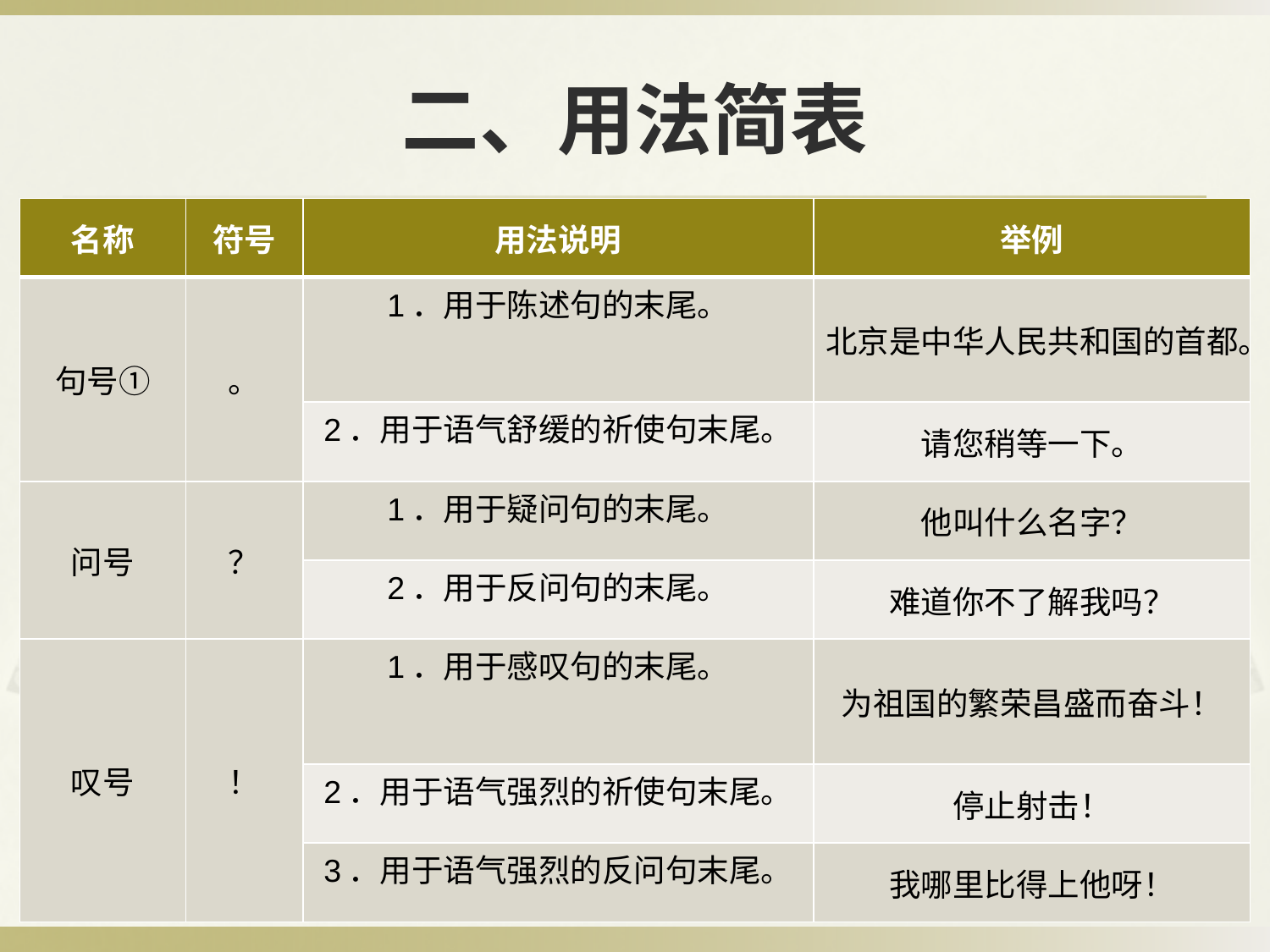

# 二、用法简表
| 名称 | 符号 | 用法说明 | 举例 |
| --- | --- | --- | --- |
| 句号① | 。 | 1．用于陈述句的末尾。 | 北京是中华人民共和国的首都。 |
|  |  | 2．用于语气舒缓的祈使句末尾。 | 请您稍等一下。 |
| 问号 | ？ | 1．用于疑问句的末尾。 | 他叫什么名字？ |
|  |  | 2．用于反问句的末尾。 | 难道你不了解我吗？ |
| 叹号 | ！ | 1．用于感叹句的末尾。 | 为祖国的繁荣昌盛而奋斗！ |
|  |  | 2．用于语气强烈的祈使句末尾。 | 停止射击！ |
|  |  | 3．用于语气强烈的反问句末尾。 | 我哪里比得上他呀！ |